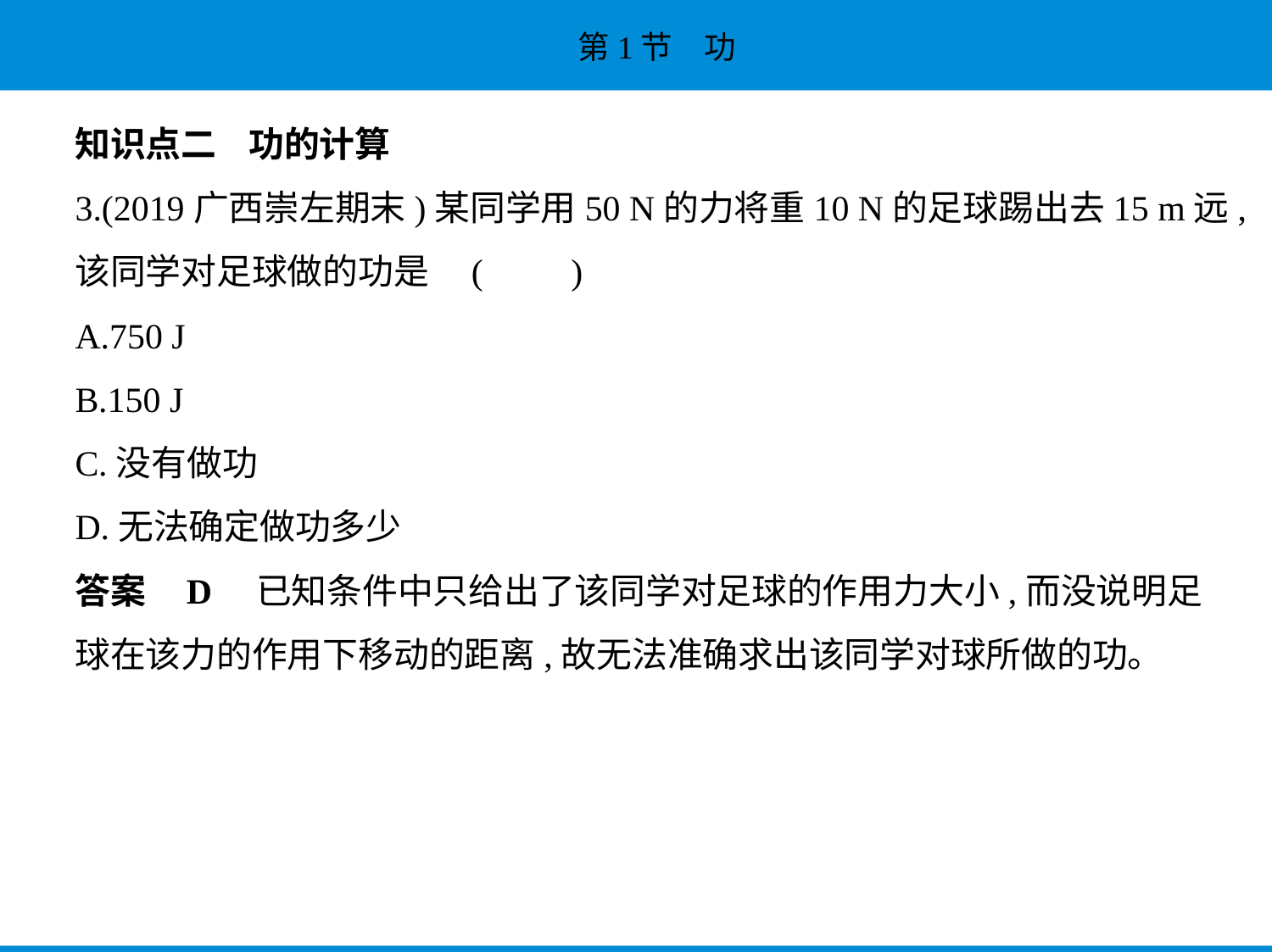

知识点二    功的计算
3.(2019广西崇左期末)某同学用50 N的力将重10 N的足球踢出去15 m远,
该同学对足球做的功是 (　　)
A.750 J
B.150 J
C.没有做功
D.无法确定做功多少
答案    D　已知条件中只给出了该同学对足球的作用力大小,而没说明足
球在该力的作用下移动的距离,故无法准确求出该同学对球所做的功。